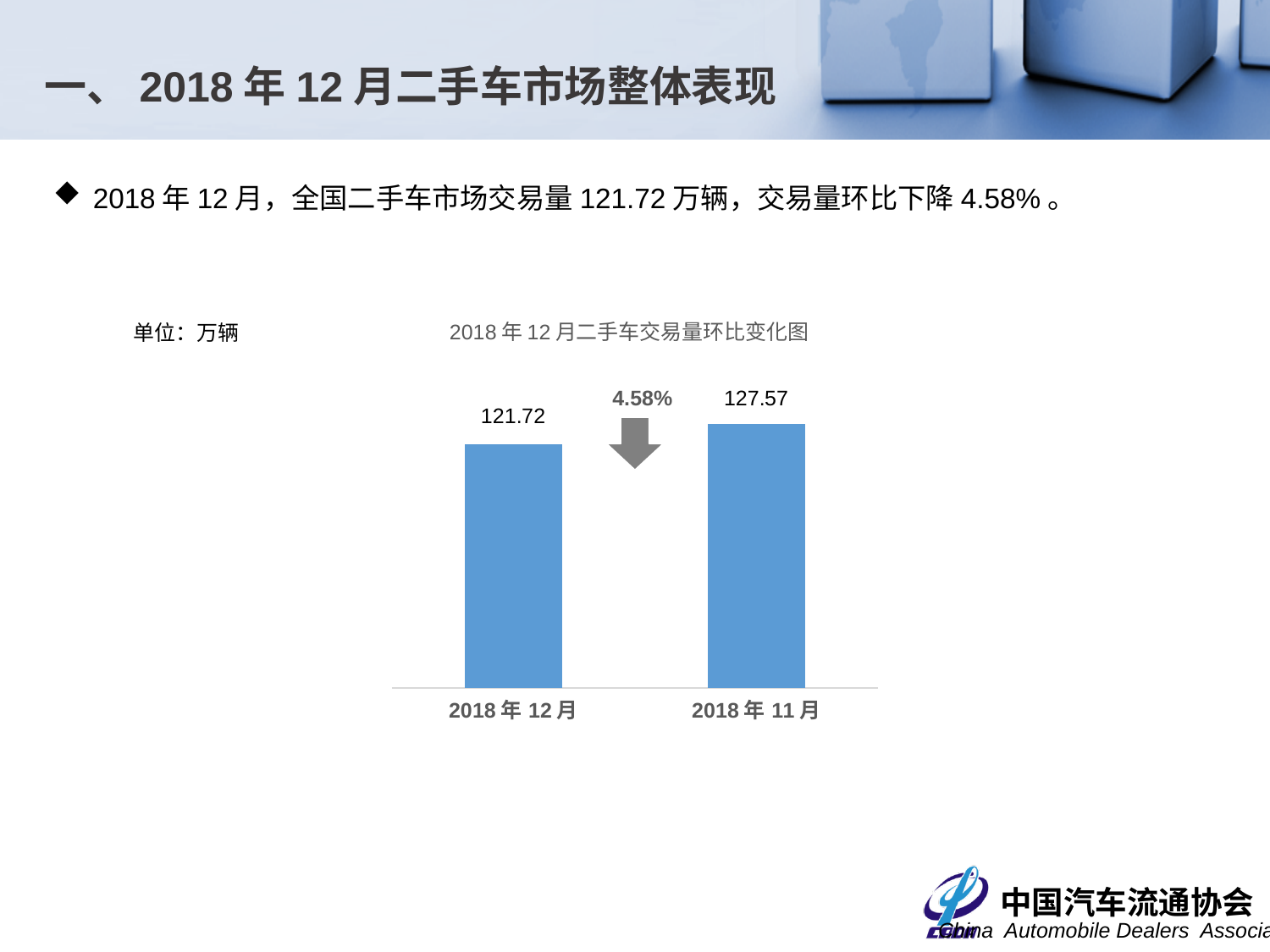

一、2018年12月二手车市场整体表现
2018年12月，全国二手车市场交易量121.72万辆，交易量环比下降4.58%。
单位：万辆

### Chart: 2018年12月二手车交易量环比变化图

| Category |  |
|---|---|
| 43435 | 121.7234 |
| 43405 | 127.5715 |
4.58%